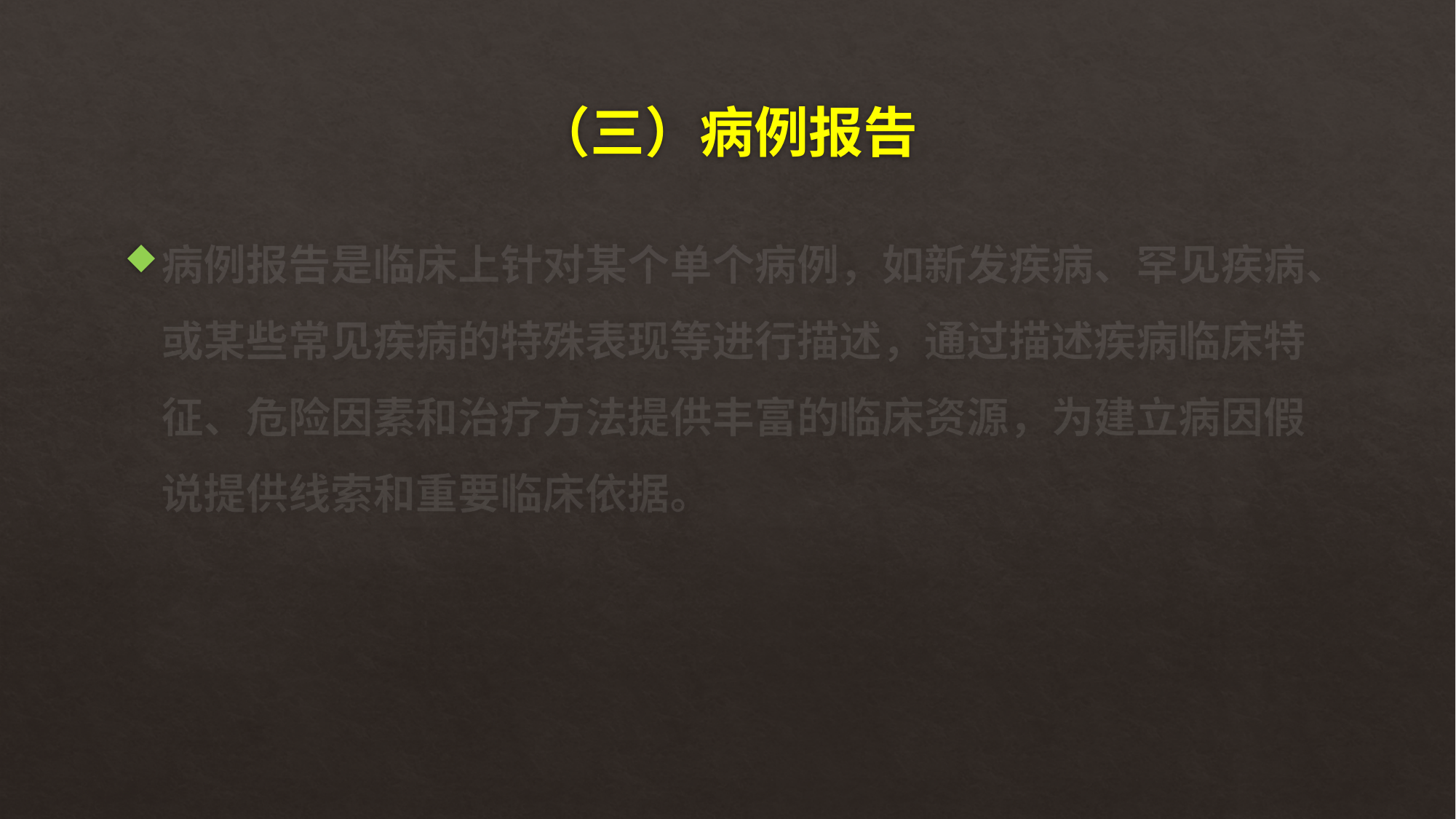

# （三）病例报告
病例报告是临床上针对某个单个病例，如新发疾病、罕见疾病、或某些常见疾病的特殊表现等进行描述，通过描述疾病临床特征、危险因素和治疗方法提供丰富的临床资源，为建立病因假说提供线索和重要临床依据。